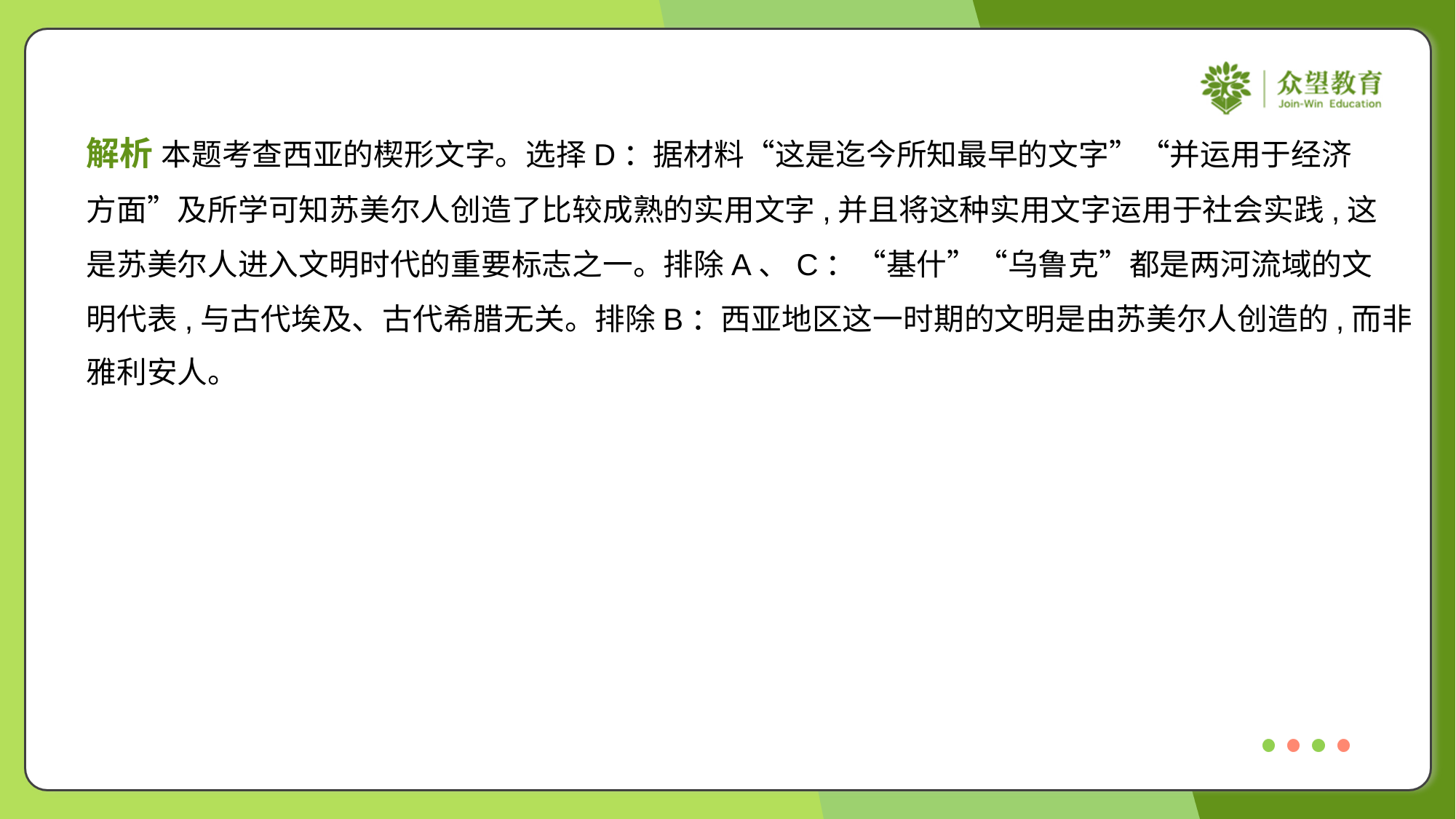

解析 本题考查西亚的楔形文字。选择D：据材料“这是迄今所知最早的文字”“并运用于经济
方面”及所学可知苏美尔人创造了比较成熟的实用文字,并且将这种实用文字运用于社会实践,这
是苏美尔人进入文明时代的重要标志之一。排除A、C：“基什”“乌鲁克”都是两河流域的文
明代表,与古代埃及、古代希腊无关。排除B：西亚地区这一时期的文明是由苏美尔人创造的,而非
雅利安人。